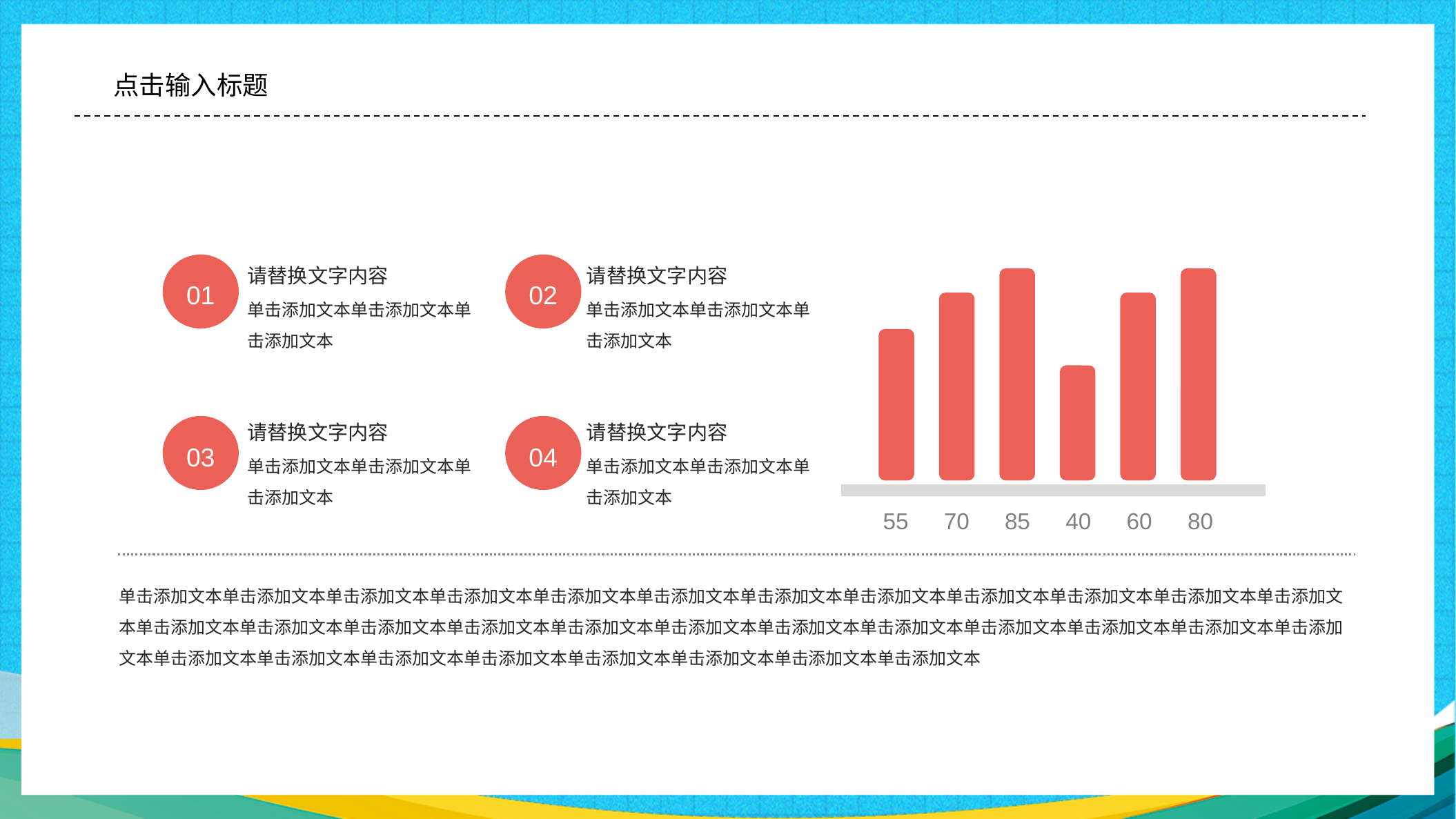

01
02
请替换文字内容
单击添加文本单击添加文本单击添加文本
请替换文字内容
单击添加文本单击添加文本单击添加文本

请替换文字内容
单击添加文本单击添加文本单击添加文本
请替换文字内容
单击添加文本单击添加文本单击添加文本
03
04

55
70
85
40
60
80
单击添加文本单击添加文本单击添加文本单击添加文本单击添加文本单击添加文本单击添加文本单击添加文本单击添加文本单击添加文本单击添加文本单击添加文本单击添加文本单击添加文本单击添加文本单击添加文本单击添加文本单击添加文本单击添加文本单击添加文本单击添加文本单击添加文本单击添加文本单击添加文本单击添加文本单击添加文本单击添加文本单击添加文本单击添加文本单击添加文本单击添加文本单击添加文本